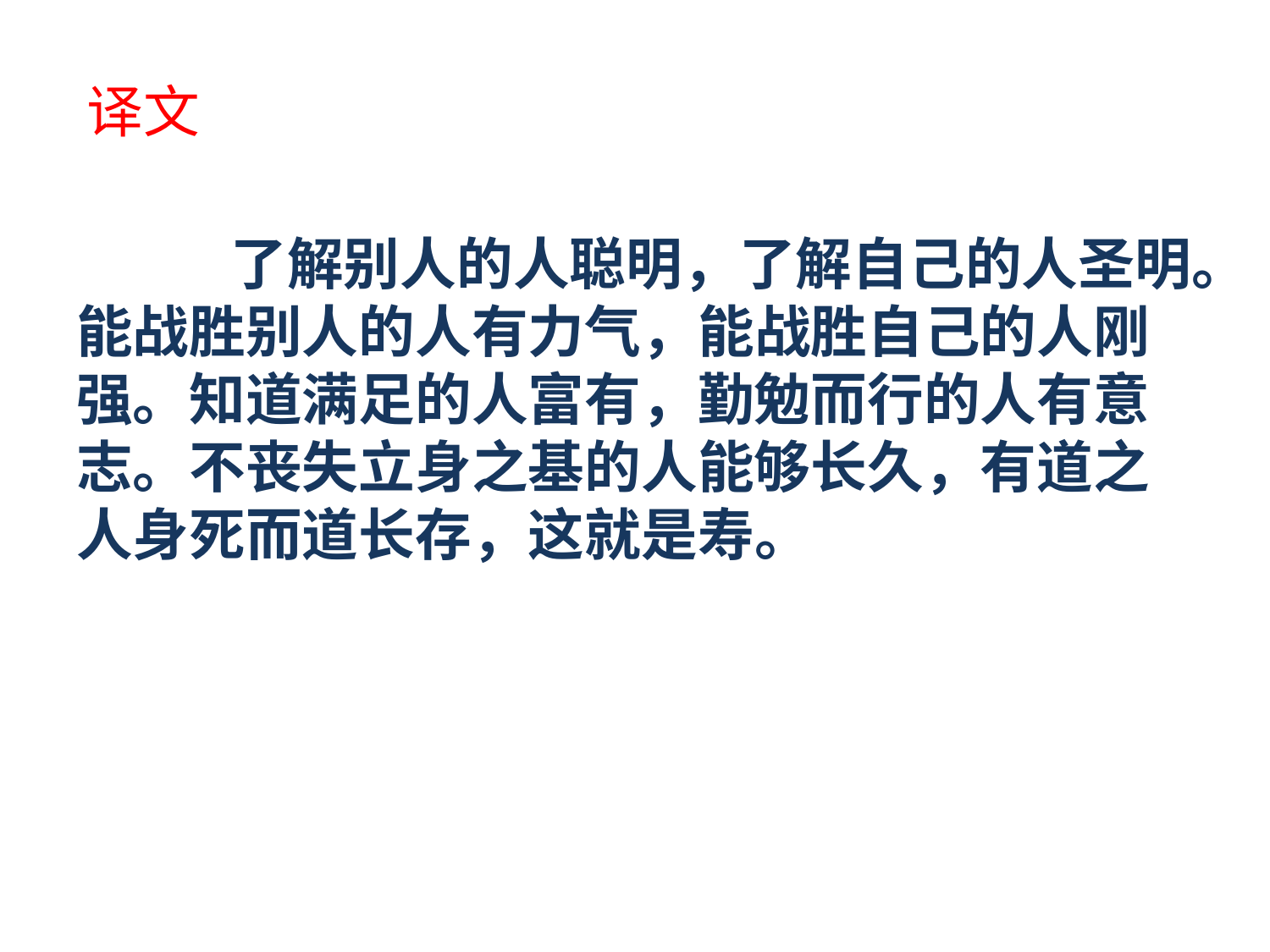

# 译文
         了解别人的人聪明，了解自己的人圣明。能战胜别人的人有力气，能战胜自己的人刚强。知道满足的人富有，勤勉而行的人有意志。不丧失立身之基的人能够长久，有道之人身死而道长存，这就是寿。